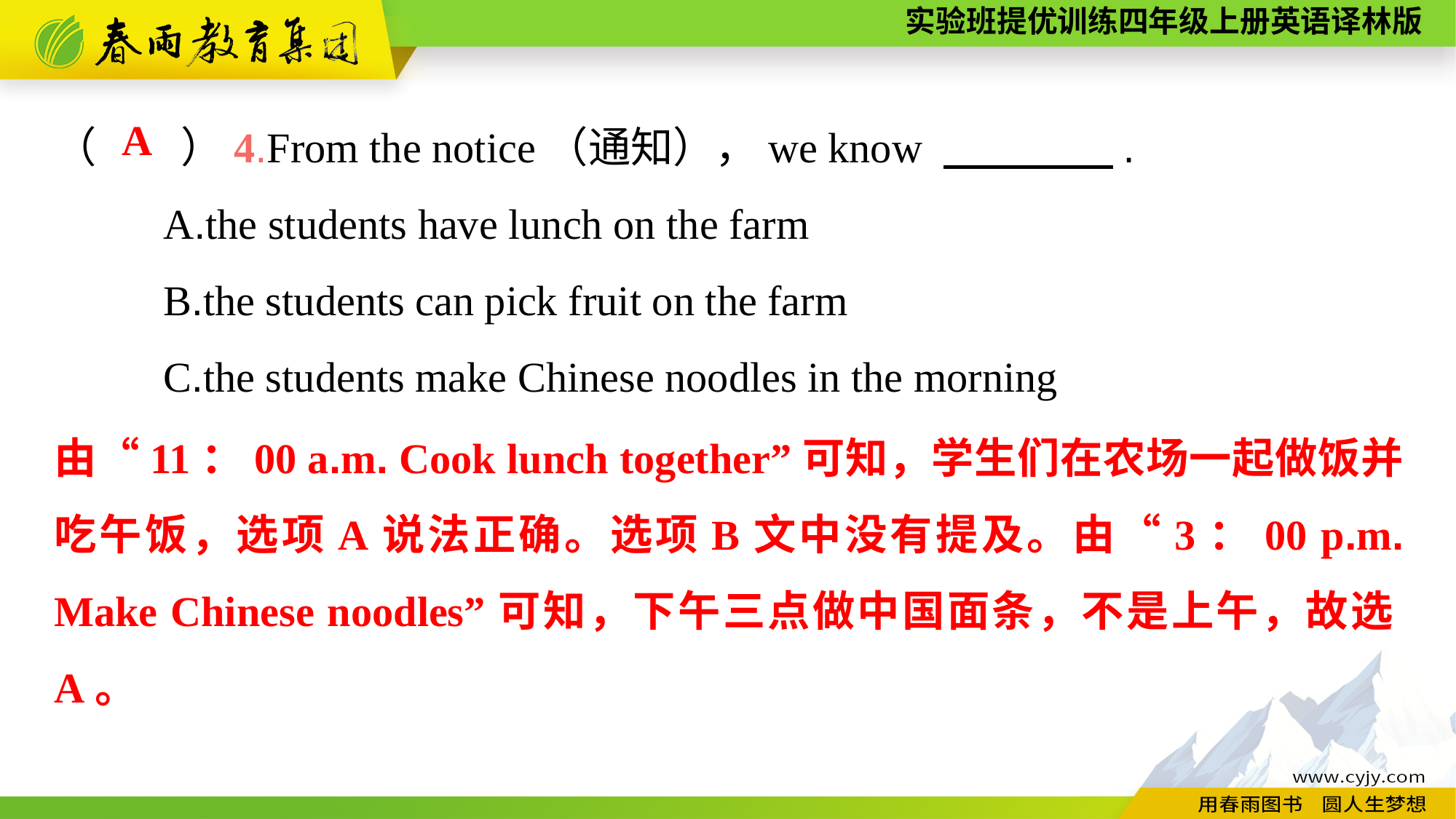

（　　）4.From the notice（通知），we know 　　　　.
	A.the students have lunch on the farm
	B.the students can pick fruit on the farm
	C.the students make Chinese noodles in the morning
A
由“11：00 a.m. Cook lunch together”可知，学生们在农场一起做饭并吃午饭，选项A说法正确。选项B文中没有提及。由“3：00 p.m. Make Chinese noodles”可知，下午三点做中国面条，不是上午，故选A。